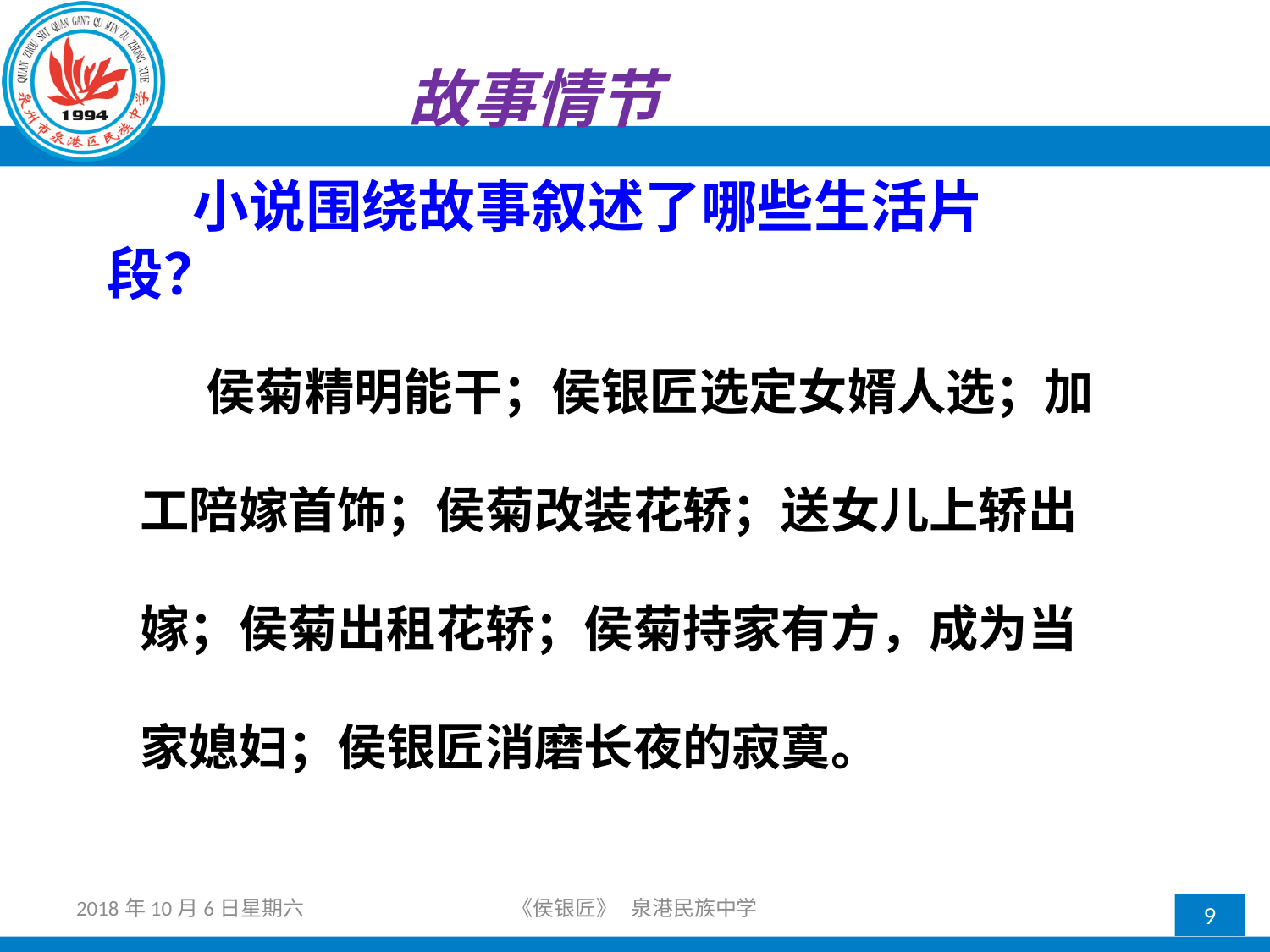

故事情节

    小说围绕故事叙述了哪些生活片段？
  侯菊精明能干；侯银匠选定女婿人选；加工陪嫁首饰；侯菊改装花轿；送女儿上轿出嫁；侯菊出租花轿；侯菊持家有方，成为当家媳妇；侯银匠消磨长夜的寂寞。
2018年10月6日星期六
《侯银匠》  泉港民族中学